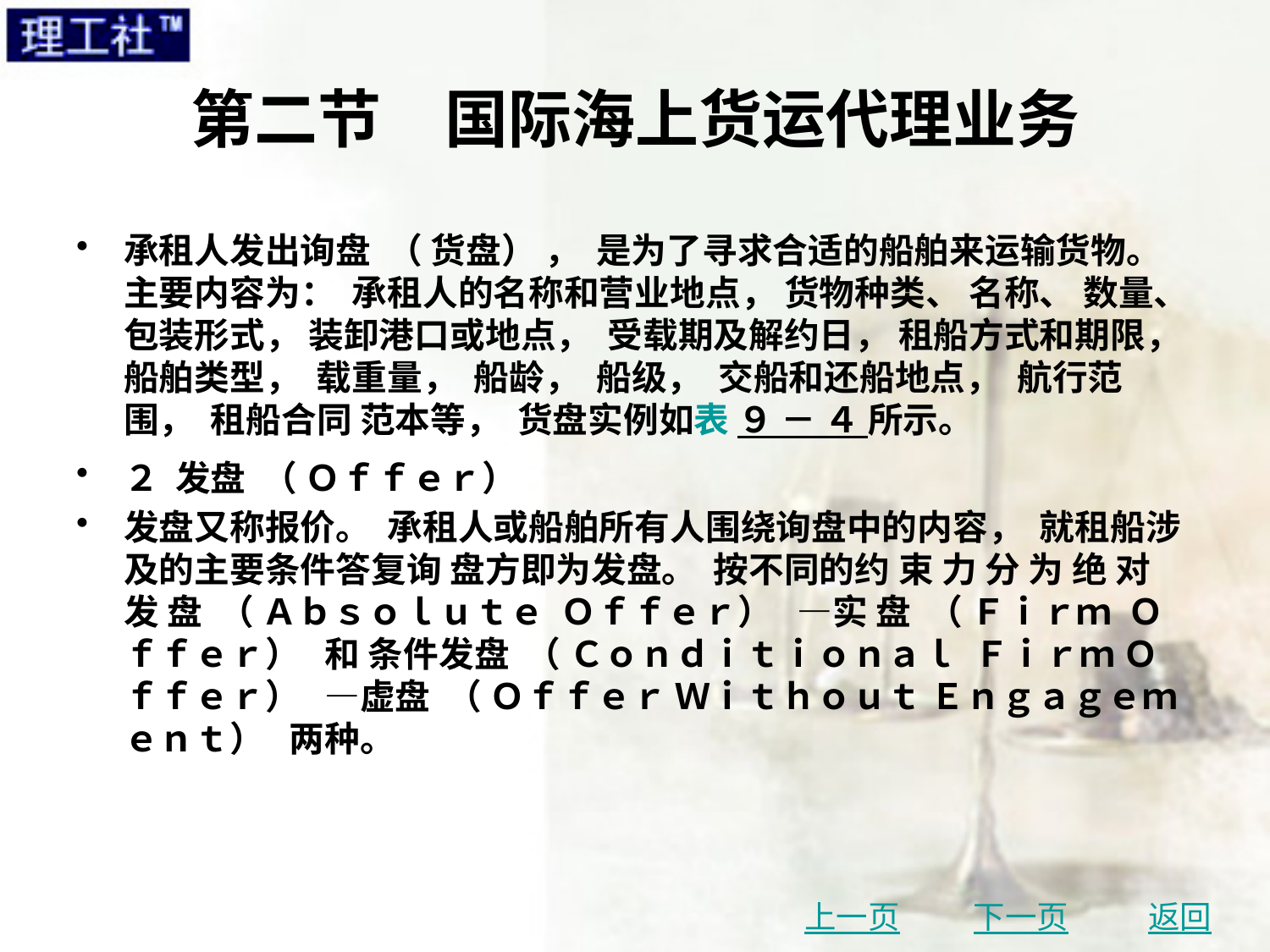

# 第二节　国际海上货运代理业务
承租人发出询盘  （ 货盘） ，  是为了寻求合适的船舶来运输货物。  主要内容为：  承租人的名称和营业地点， 货物种类、 名称、 数量、 包装形式， 装卸港口或地点，  受载期及解约日， 租船方式和期限，  船舶类型，  载重量，  船龄，  船级，  交船和还船地点，  航行范围，  租船合同 范本等，  货盘实例如表 ９ － ４ 所示。
２  发盘  （ Ｏｆｆｅｒ）
发盘又称报价。  承租人或船舶所有人围绕询盘中的内容，  就租船涉及的主要条件答复询 盘方即为发盘。  按不同的约 束 力 分 为 绝 对 发 盘  （ Ａｂｓｏｌｕｔｅ  Ｏｆｆｅｒ）   —实 盘  （ Ｆｉｒｍ  Ｏｆｆｅｒ）   和 条件发盘  （ Ｃｏｎｄｉｔｉｏｎａｌ  Ｆｉｒｍ Ｏｆｆｅｒ）   —虚盘  （ Ｏｆｆｅｒ Ｗｉｔｈｏｕｔ Ｅｎｇａｇｅｍｅｎｔ）   两种。

上一页
下一页
返回